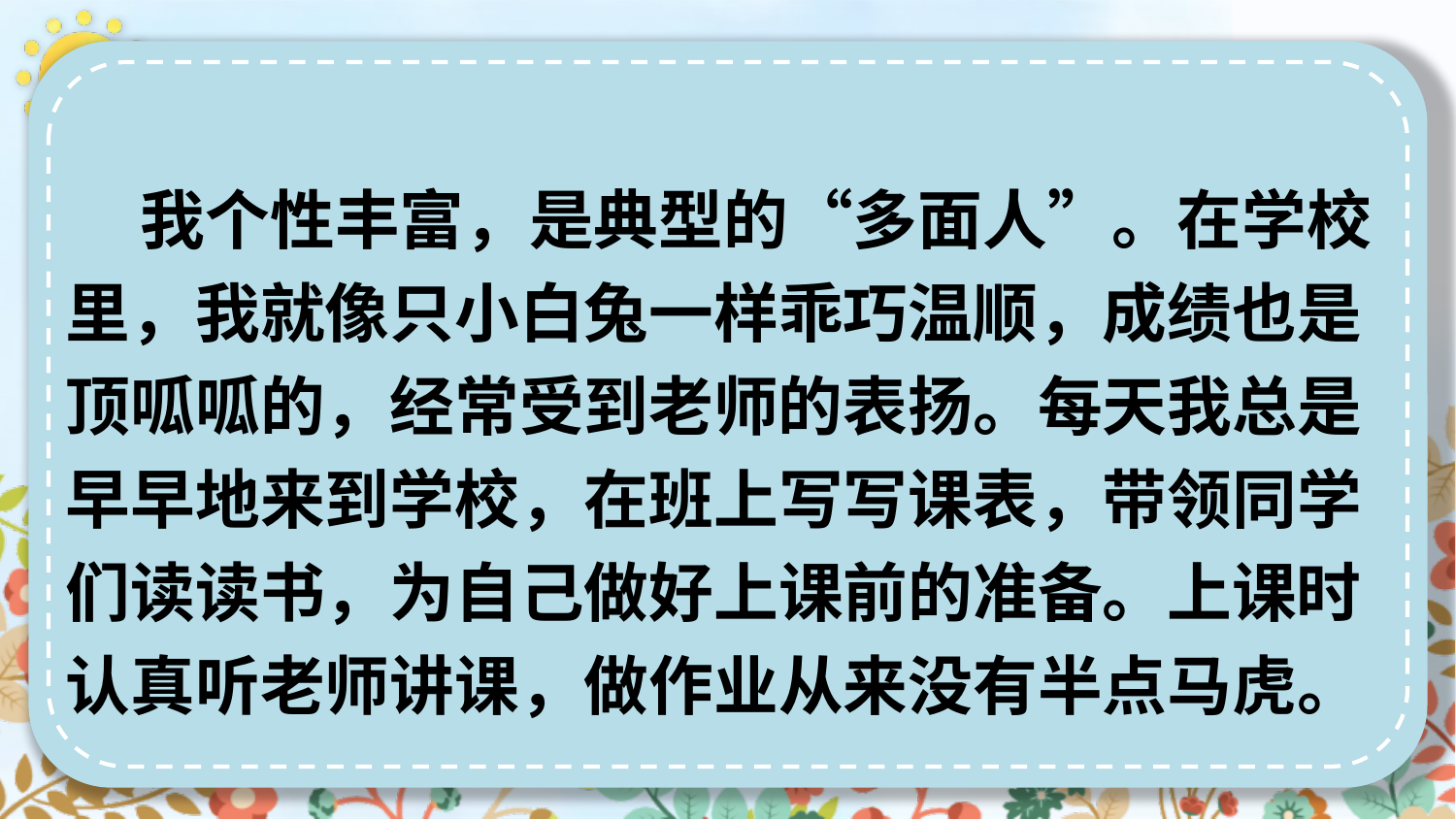

我个性丰富，是典型的“多面人”。在学校里，我就像只小白兔一样乖巧温顺，成绩也是顶呱呱的，经常受到老师的表扬。每天我总是早早地来到学校，在班上写写课表，带领同学们读读书，为自己做好上课前的准备。上课时认真听老师讲课，做作业从来没有半点马虎。